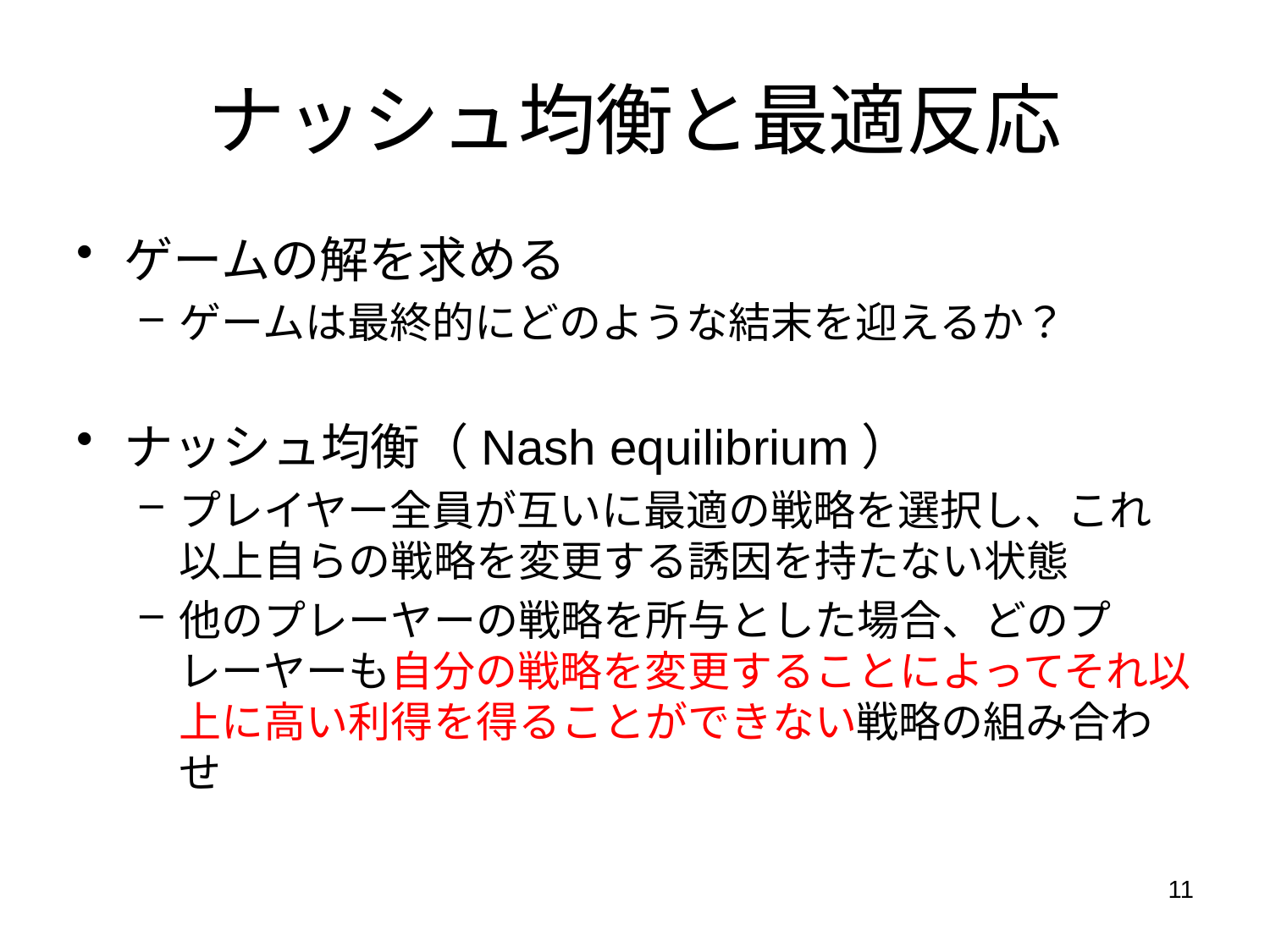

# ナッシュ均衡と最適反応
ゲームの解を求める
ゲームは最終的にどのような結末を迎えるか？

ナッシュ均衡（Nash equilibrium）
プレイヤー全員が互いに最適の戦略を選択し、これ以上自らの戦略を変更する誘因を持たない状態
他のプレーヤーの戦略を所与とした場合、どのプレーヤーも自分の戦略を変更することによってそれ以上に高い利得を得ることができない戦略の組み合わせ
11